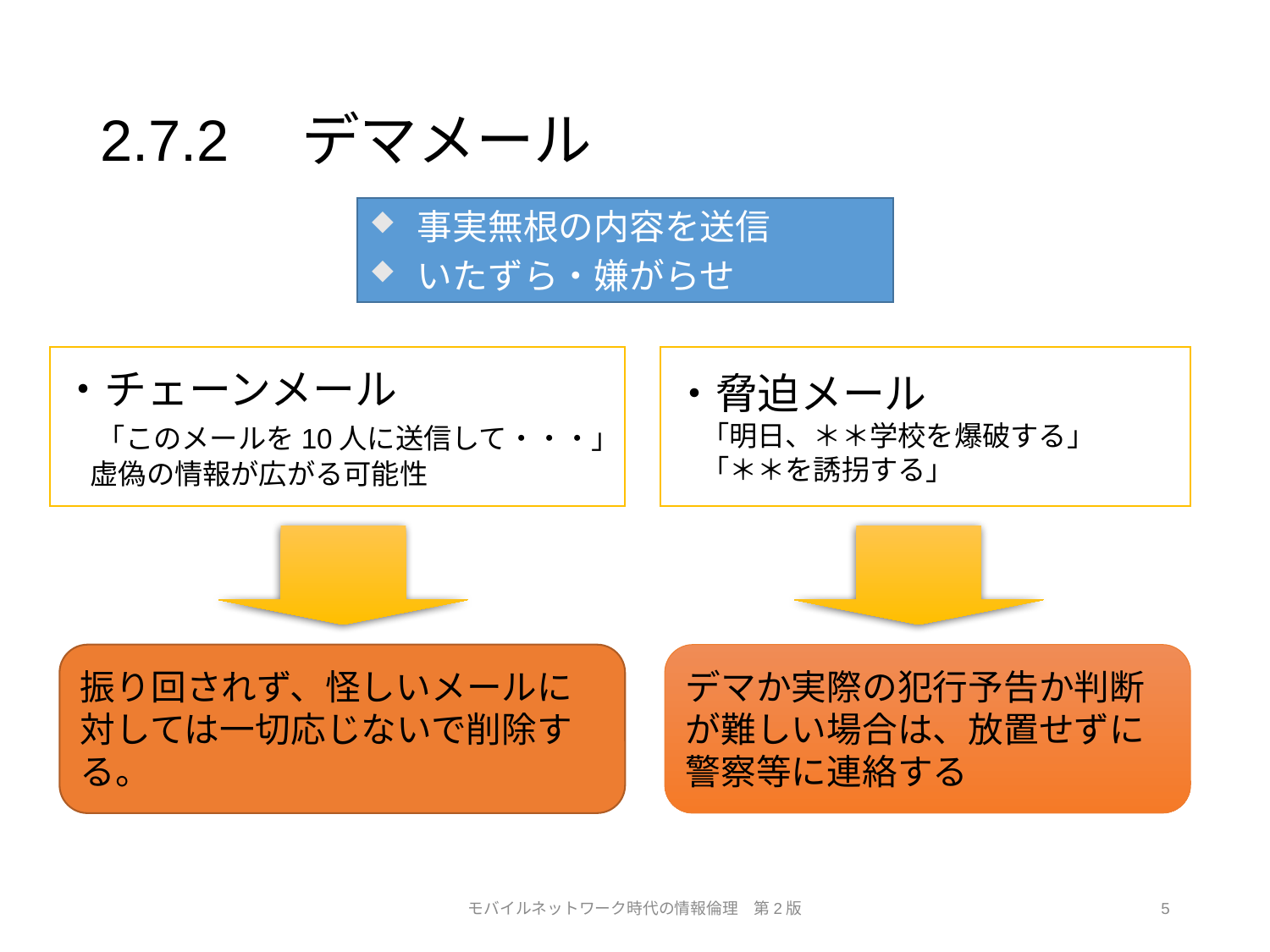

# 2.7.2　デマメール
事実無根の内容を送信
いたずら・嫌がらせ
・チェーンメール
　「このメールを10人に送信して・・・」
　虚偽の情報が広がる可能性
・脅迫メール
　「明日、＊＊学校を爆破する」
　「＊＊を誘拐する」

振り回されず、怪しいメールに対しては一切応じないで削除する。
デマか実際の犯行予告か判断が難しい場合は、放置せずに警察等に連絡する
モバイルネットワーク時代の情報倫理　第2版
5